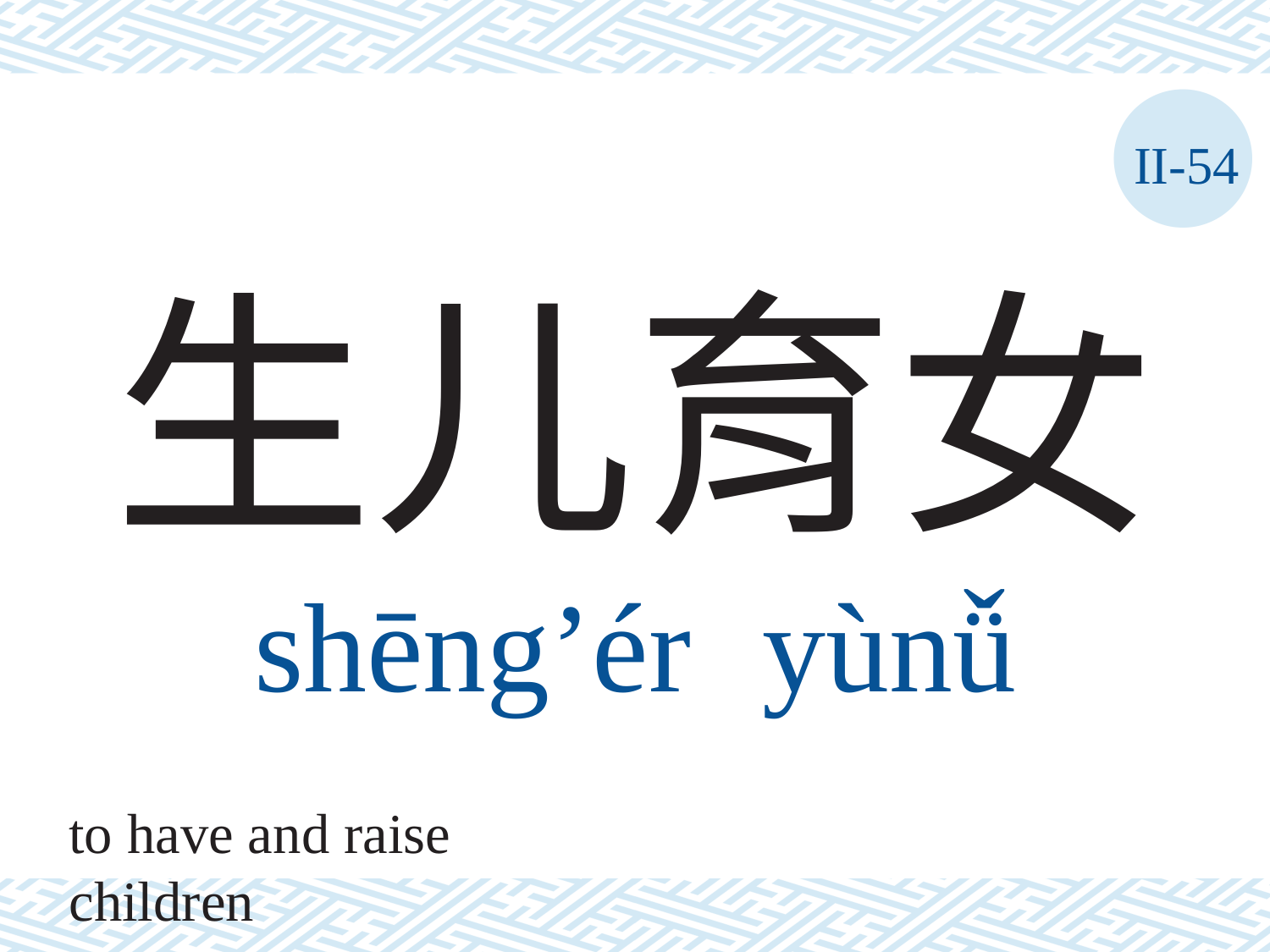

II-54
# 生儿育女 shēng’ér	yùnǚ
to have and raise children